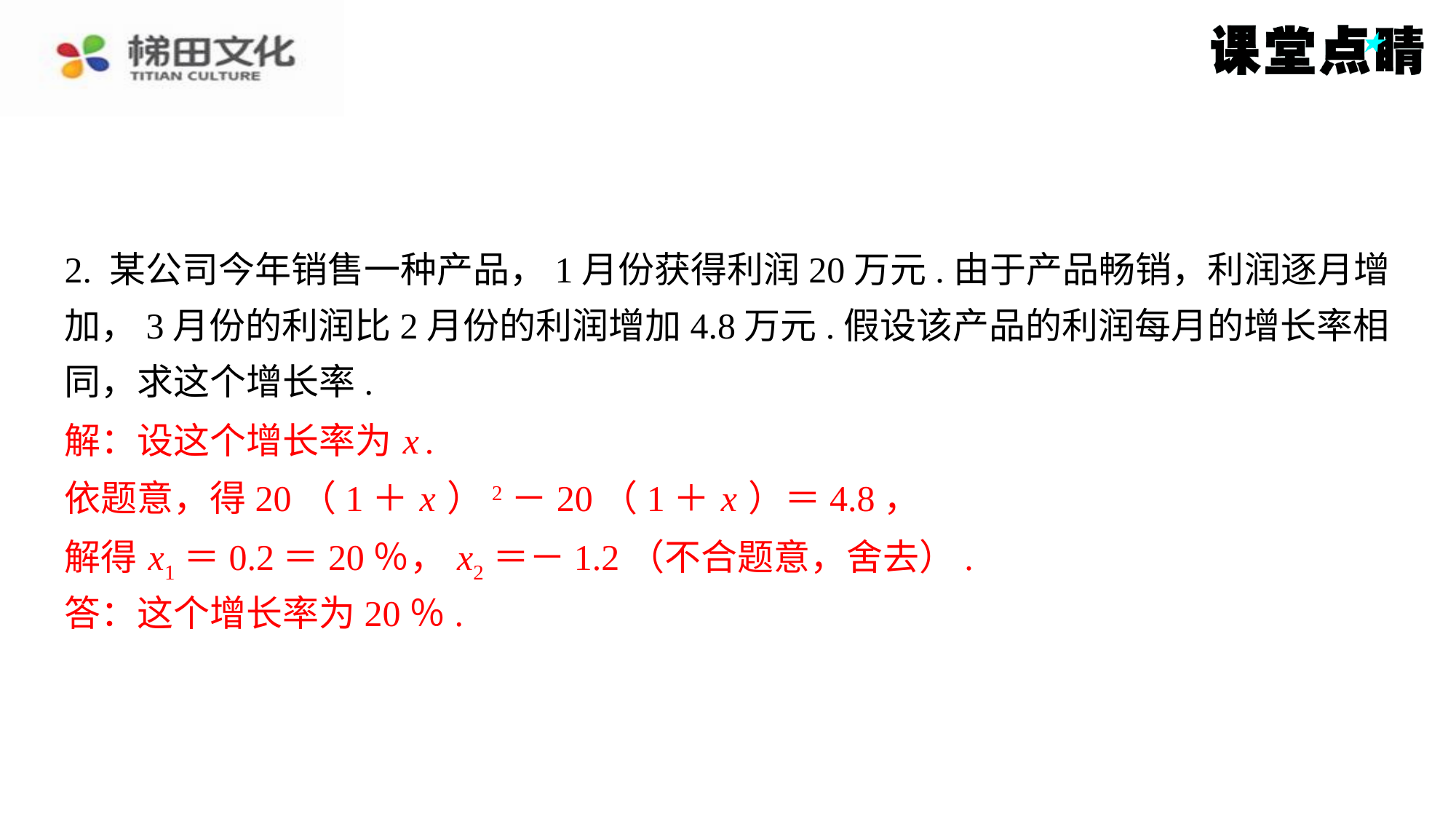

2. 某公司今年销售一种产品，1月份获得利润20万元.由于产品畅销，利润逐月增
加，3月份的利润比2月份的利润增加4.8万元.假设该产品的利润每月的增长率相
同，求这个增长率.
解：设这个增长率为 x .
解：设这个增长率为 x .
依题意，得20（1＋ x ）2－20（1＋ x ）＝4.8，
依题意，得20（1＋ x ）2－20（1＋ x ）＝4.8，
解得 x1＝0.2＝20％， x2＝－1.2（不合题意，舍去）.
解得 x1＝0.2＝20％， x2＝－1.2（不合题意，舍去）.
答：这个增长率为20％.
答：这个增长率为20％.